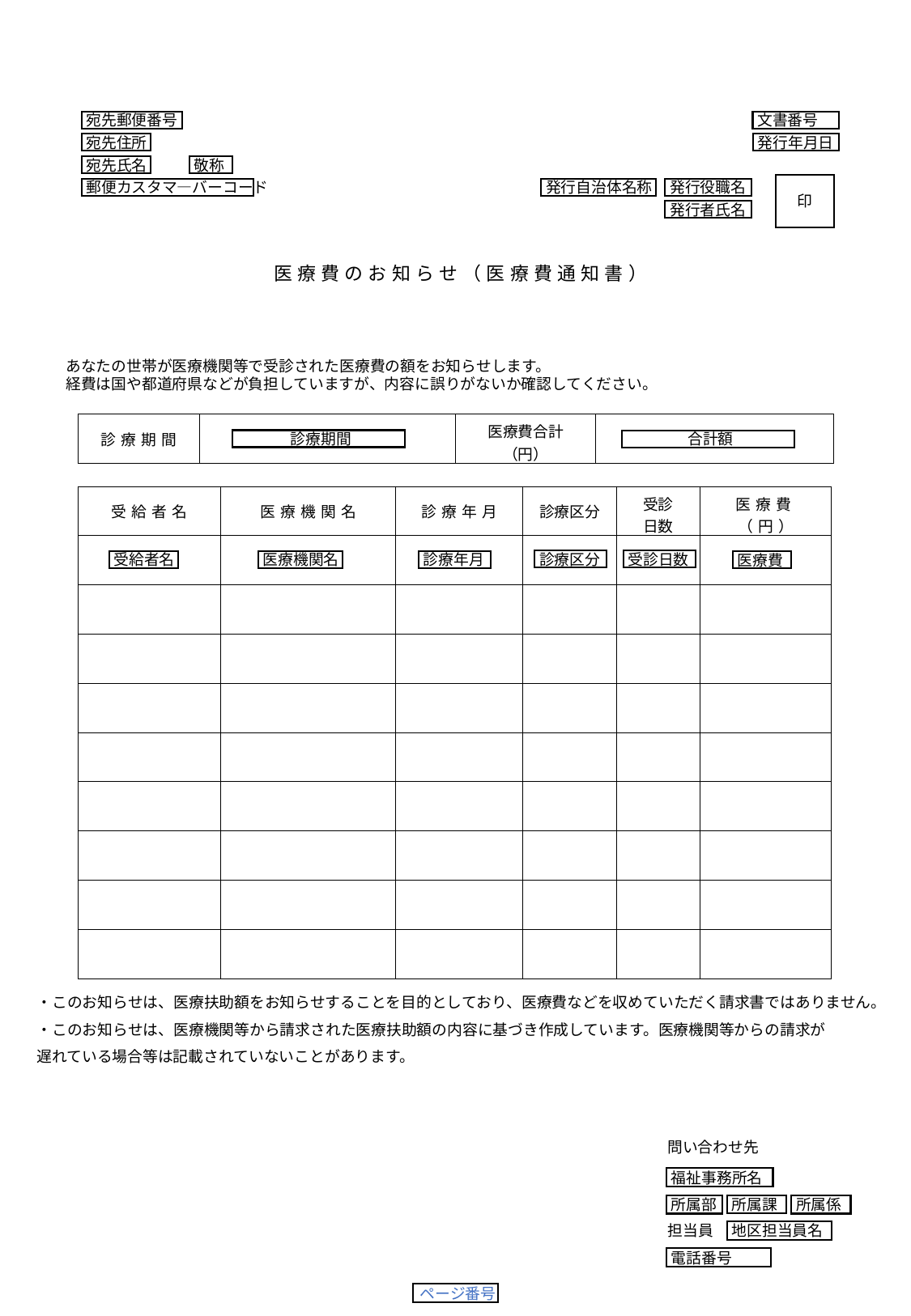

宛先郵便番号
文書番号
宛先住所
発行年月日
宛先氏名
敬称
印
郵便カスタマ―バーコード
発行自治体名称
発行役職名
発行者氏名

医療費のお知らせ（医療費通知書）
あなたの世帯が医療機関等で受診された医療費の額をお知らせします。
経費は国や都道府県などが負担していますが、内容に誤りがないか確認してください。
| 診療期間 |  | 医療費合計（円） |  |
| --- | --- | --- | --- |
診療期間
合計額
| 受給者名 | 医療機関名 | 診療年月 | 診療区分 | 受診 日数 | 医療費（円） |
| --- | --- | --- | --- | --- | --- |
|  |  |  |  |  |  |
|  |  |  |  |  |  |
|  |  |  |  |  |  |
|  |  |  |  |  |  |
|  |  |  |  |  |  |
|  |  |  |  |  |  |
|  |  |  |  |  |  |
|  |  |  |  |  |  |
|  |  |  |  |  |  |
診療区分
受診日数
受給者名
医療機関名
診療年月
医療費
・このお知らせは、医療扶助額をお知らせすることを目的としており、医療費などを収めていただく請求書ではありません。
・このお知らせは、医療機関等から請求された医療扶助額の内容に基づき作成しています。医療機関等からの請求が
遅れている場合等は記載されていないことがあります。
問い合わせ先
福祉事務所名
所属部
所属係
所属課
担当員
地区担当員名
電話番号
ページ番号